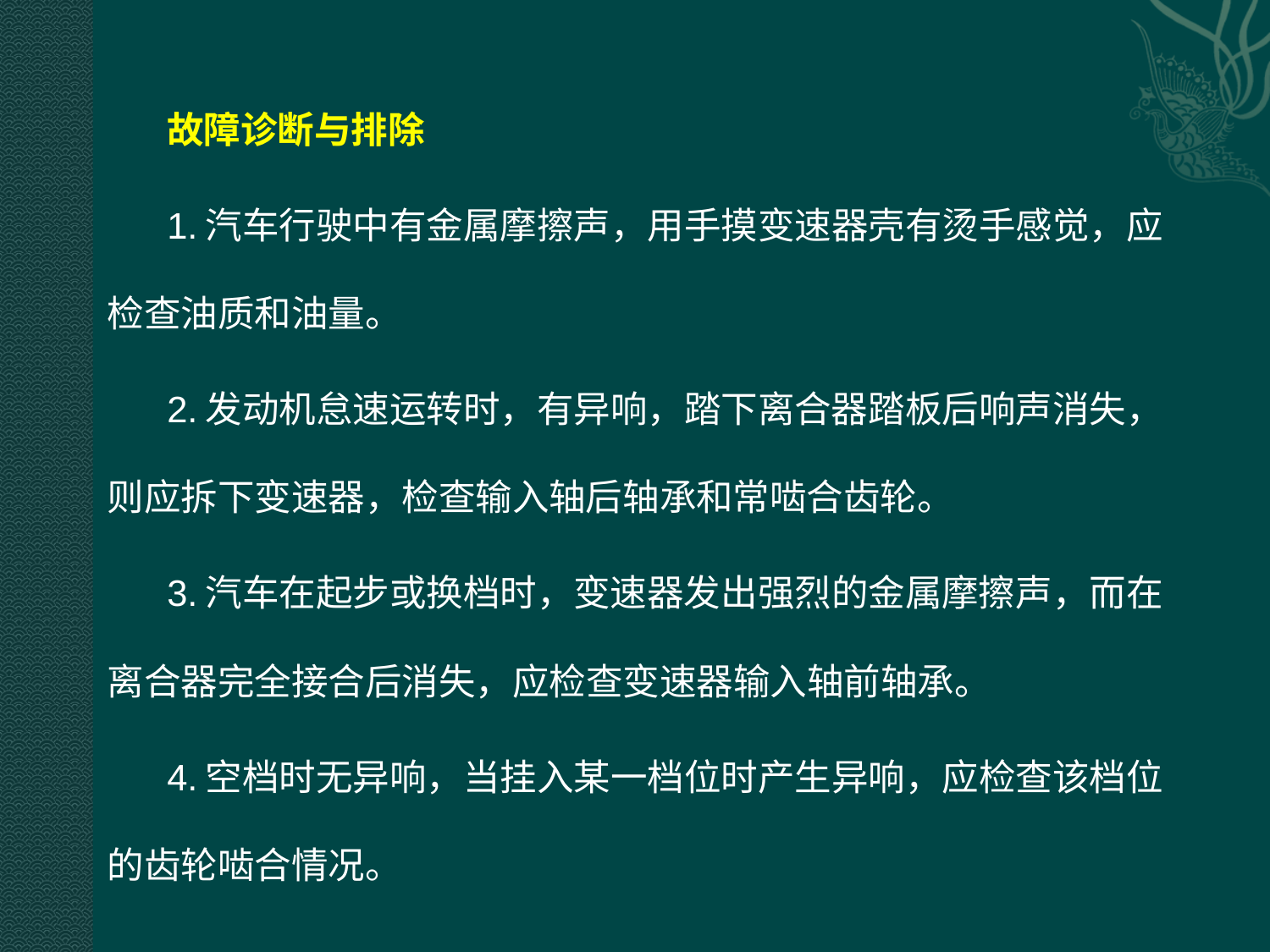

故障诊断与排除
1.汽车行驶中有金属摩擦声，用手摸变速器壳有烫手感觉，应检查油质和油量。
2.发动机怠速运转时，有异响，踏下离合器踏板后响声消失，则应拆下变速器，检查输入轴后轴承和常啮合齿轮。
3.汽车在起步或换档时，变速器发出强烈的金属摩擦声，而在离合器完全接合后消失，应检查变速器输入轴前轴承。
4.空档时无异响，当挂入某一档位时产生异响，应检查该档位的齿轮啮合情况。